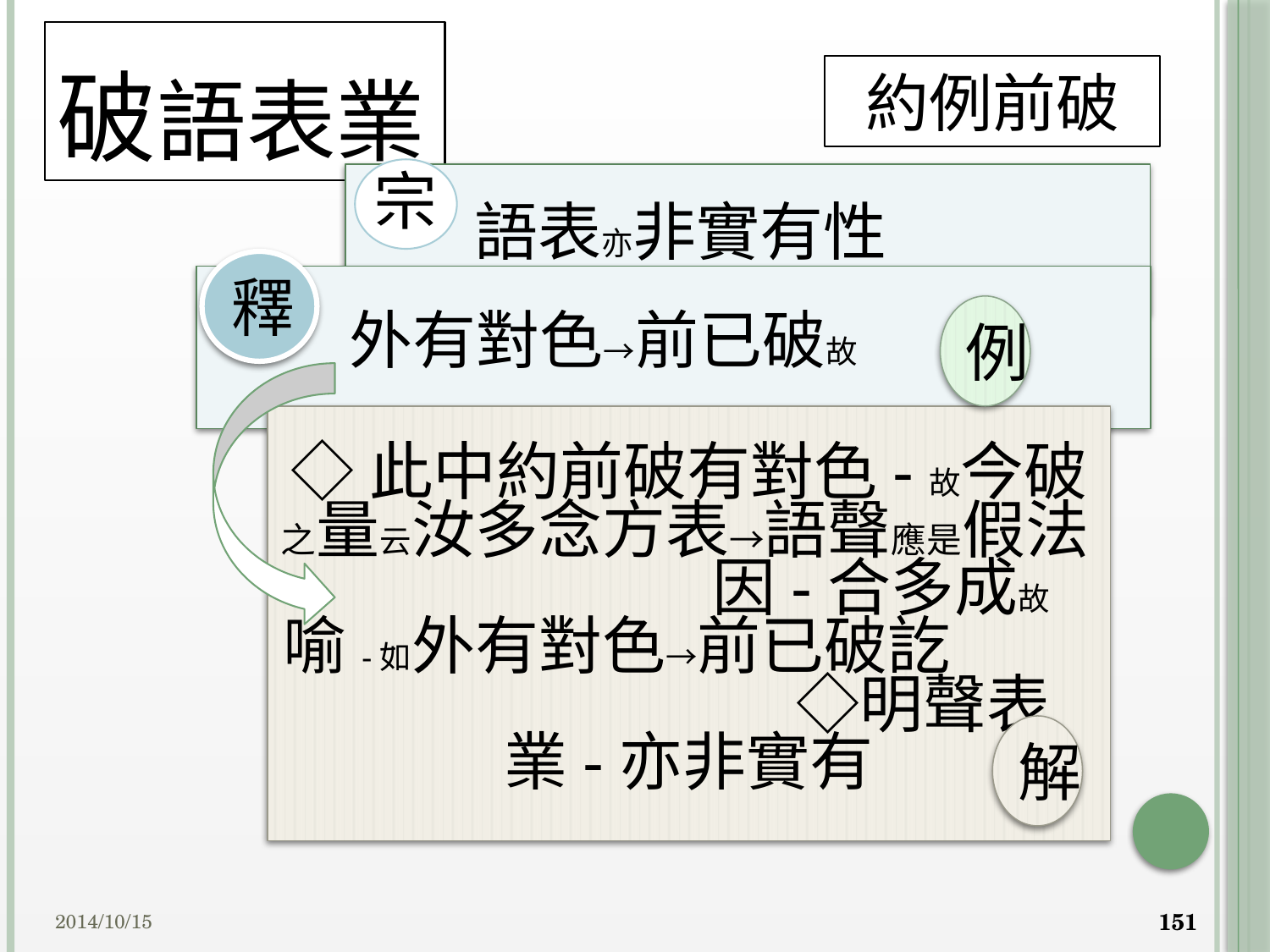

# 破語表業
語表亦非實有性
外有對色→前已破故
宗
約例前破
釋
例

◇此中約前破有對色-故今破之量云汝多念方表→語聲應是假法                                                   因-合多成故
喻-如外有對色→前已破訖                                                             ◇明聲表業-亦非實有
解
2014/10/15
151